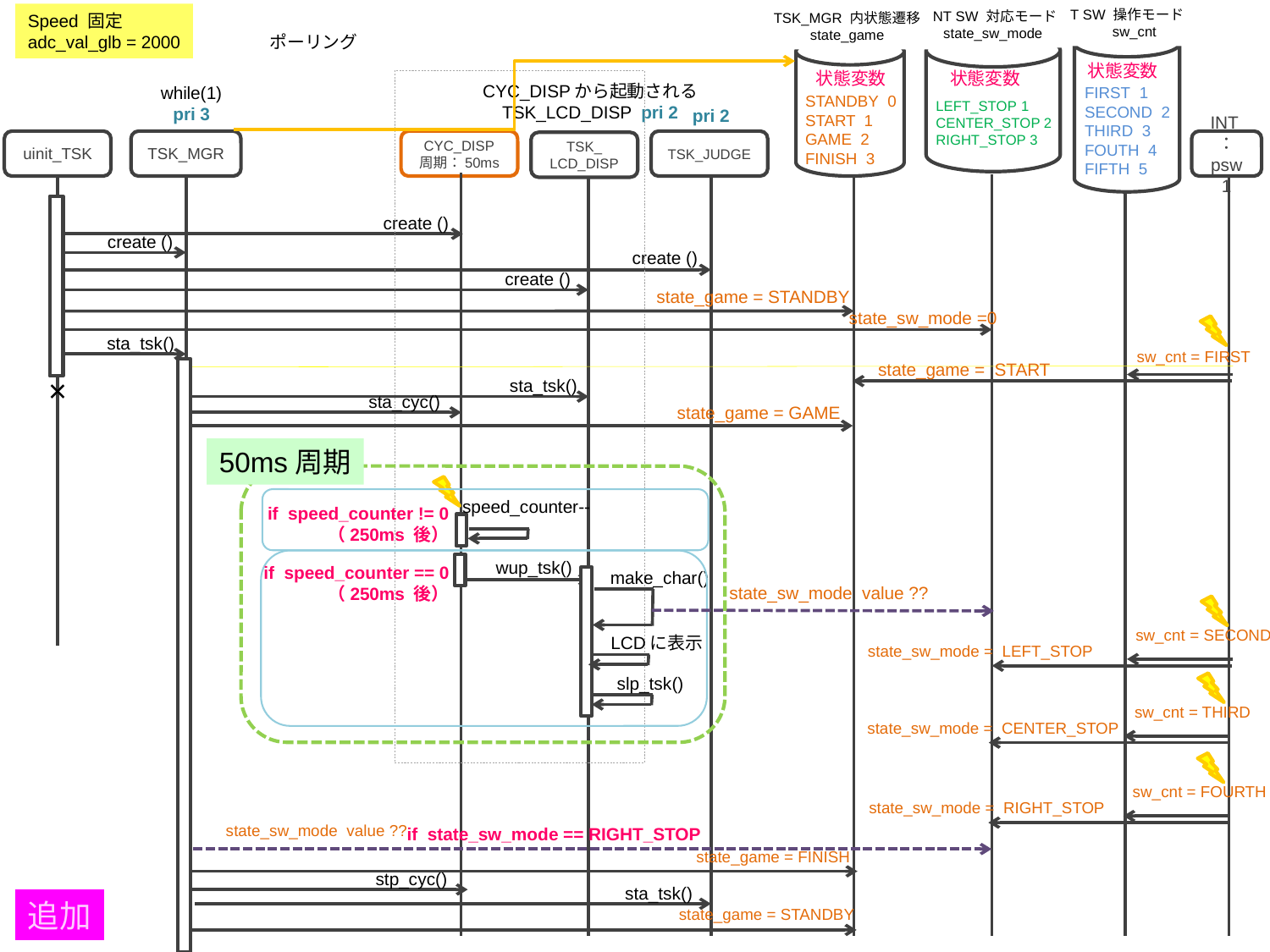

INT SW 操作モード
              sw_cnt
INT SW 対応モード
state_sw_mode
TSK_MGR 内状態遷移
state_game
Speed 固定
adc_val_glb = 2000
ポーリング

状態変数
FIRST  1
SECOND  2
THIRD  3
FOUTH  4
FIFTH  5

状態変数
LEFT_STOP 1
CENTER_STOP 2
RIGHT_STOP 3

状態変数
STANDBY  0
START  1
GAME  2
FINISH  3

CYC_DISPから起動される
TSK_LCD_DISP  pri 2
while(1)
pri 3
pri 2
uinit_TSK
TSK_MGR
CYC_DISP
周期：50ms
TSK_JUDGE
INT：
psw1
TSK_
LCD_DISP

create ()
create ()
create ()
create ()
state_game = STANDBY
state_sw_mode =0

sta_tsk()
sw_cnt = FIRST
state_game =  START

×
sta_tsk()
sta_cyc()
state_game = GAME
50ms周期

speed_counter--
if  speed_counter != 0
（250ms 後）

wup_tsk()

if  speed_counter == 0
（250ms 後）
make_char()

state_sw_mode  value ??

sw_cnt = SECOND
LCDに表示
state_sw_mode =  LEFT_STOP
slp_tsk()

sw_cnt = THIRD
state_sw_mode =  CENTER_STOP

sw_cnt = FOURTH
state_sw_mode =  RIGHT_STOP
state_sw_mode  value ??
if  state_sw_mode == RIGHT_STOP
state_game = FINISH
stp_cyc()
sta_tsk()
追加
state_game = STANDBY